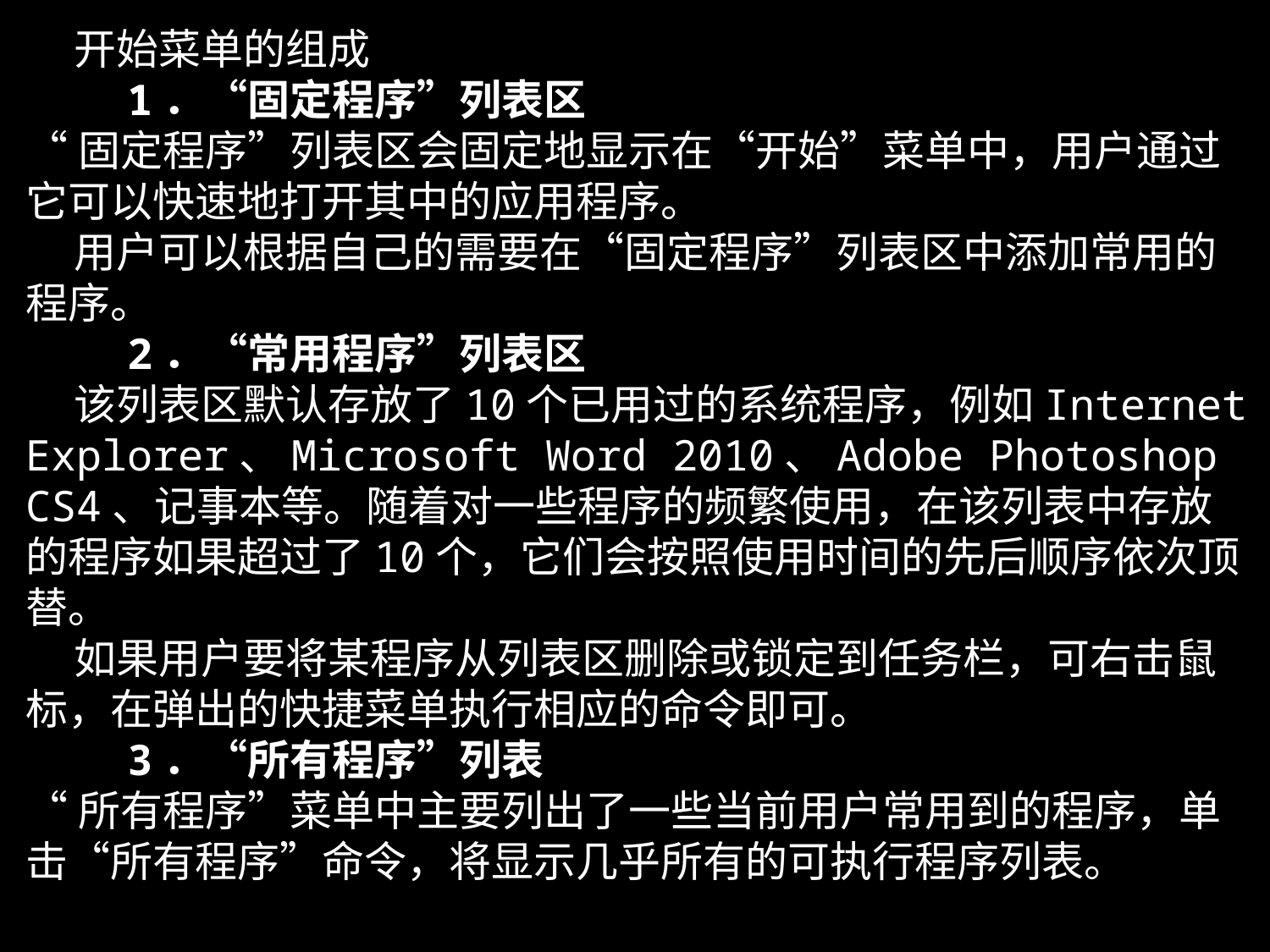

开始菜单的组成
    1．“固定程序”列表区
“固定程序”列表区会固定地显示在“开始”菜单中，用户通过它可以快速地打开其中的应用程序。
    用户可以根据自己的需要在“固定程序”列表区中添加常用的程序。
    2．“常用程序”列表区
    该列表区默认存放了10个已用过的系统程序，例如Internet Explorer、Microsoft Word 2010、Adobe Photoshop CS4、记事本等。随着对一些程序的频繁使用，在该列表中存放的程序如果超过了10个，它们会按照使用时间的先后顺序依次顶替。
    如果用户要将某程序从列表区删除或锁定到任务栏，可右击鼠标，在弹出的快捷菜单执行相应的命令即可。
    3．“所有程序”列表
“所有程序”菜单中主要列出了一些当前用户常用到的程序，单击“所有程序”命令，将显示几乎所有的可执行程序列表。